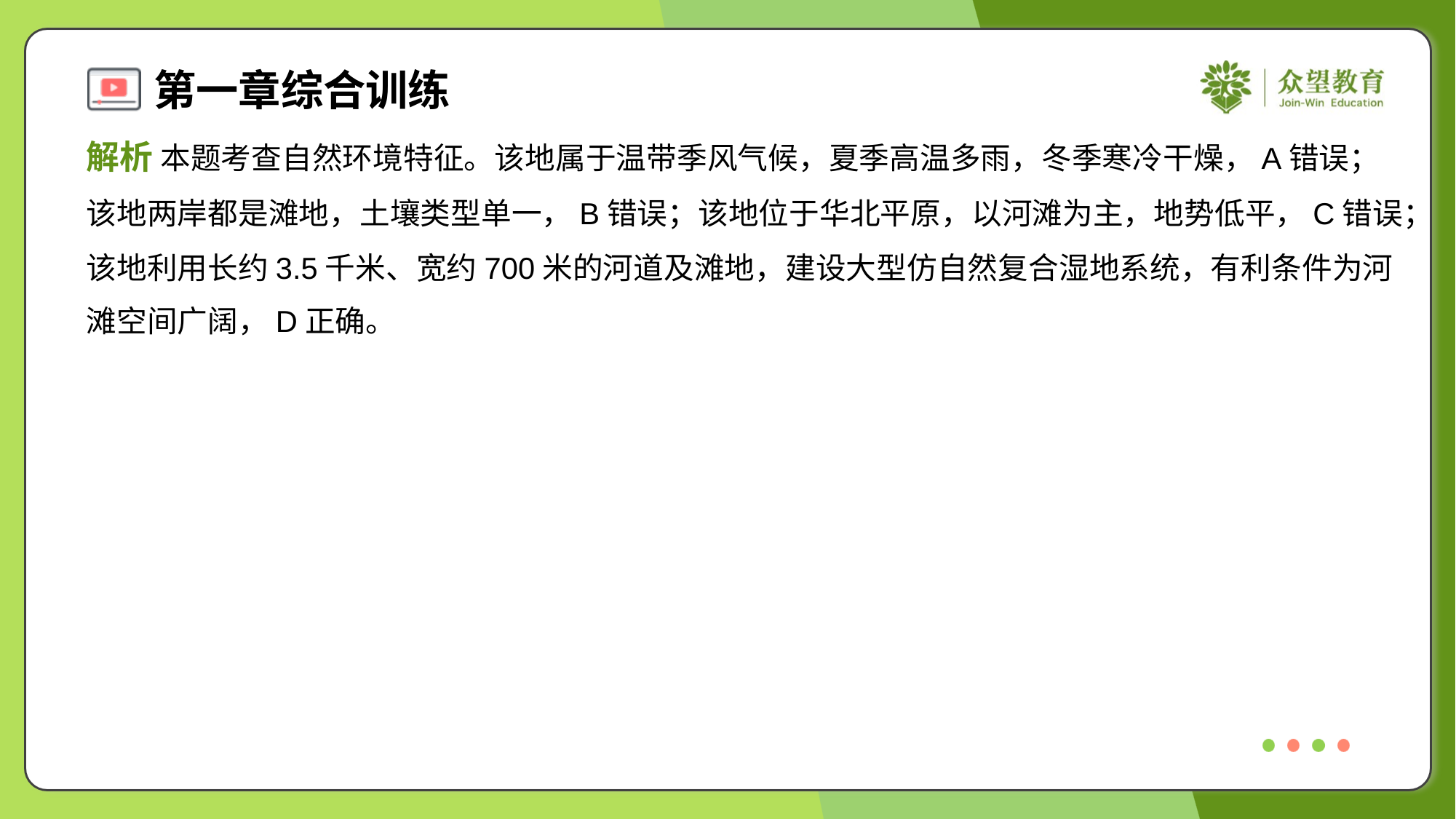

解析 本题考查自然环境特征。该地属于温带季风气候，夏季高温多雨，冬季寒冷干燥，A错误；
该地两岸都是滩地，土壤类型单一，B错误；该地位于华北平原，以河滩为主，地势低平，C错误；
该地利用长约3.5千米、宽约700米的河道及滩地，建设大型仿自然复合湿地系统，有利条件为河
滩空间广阔，D正确。